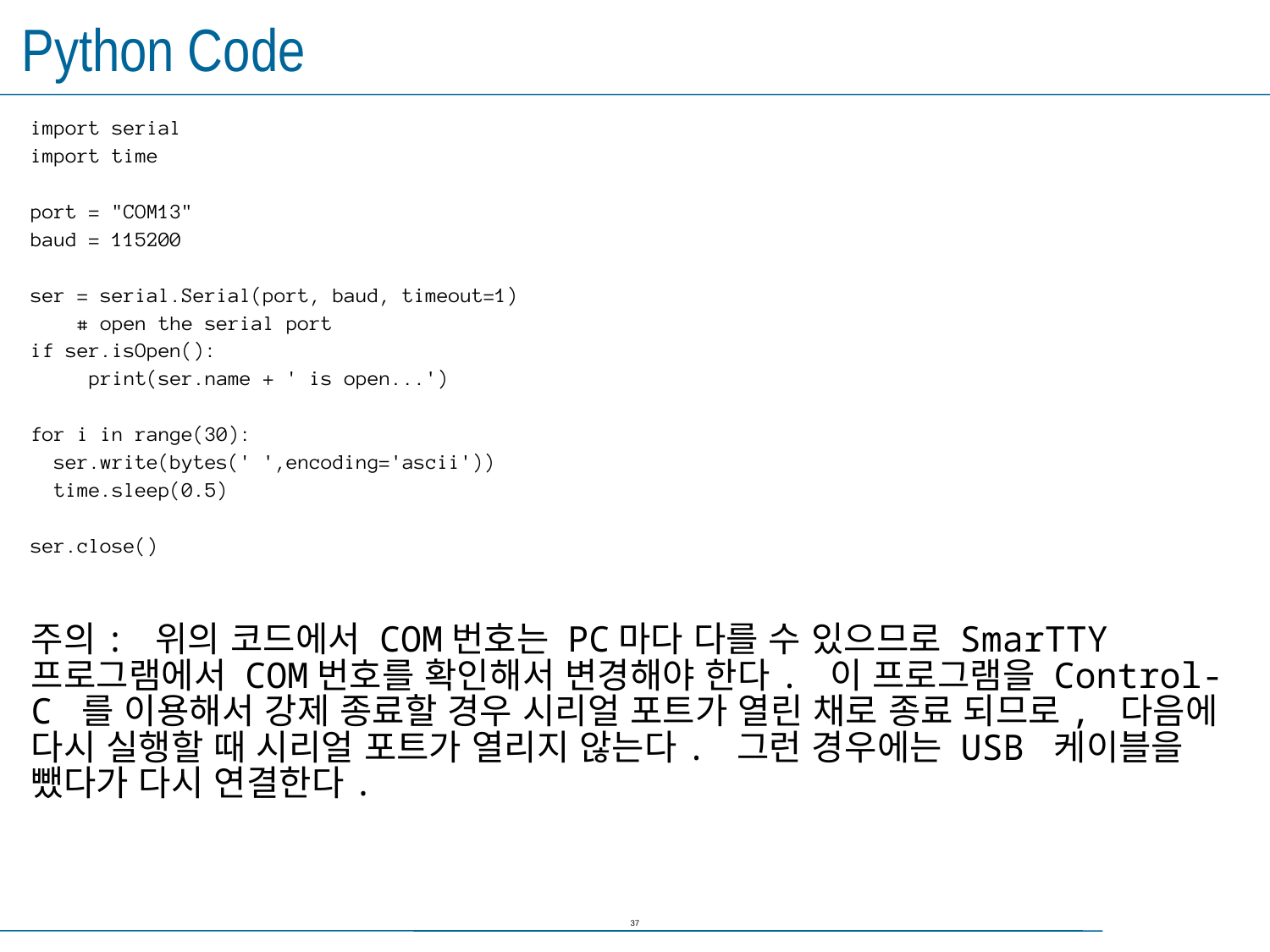

# Python Code
import serial
import time

port = "COM13"
baud = 115200

ser = serial.Serial(port, baud, timeout=1)
    # open the serial port
if ser.isOpen():
     print(ser.name + ' is open...')

for i in range(30):
  ser.write(bytes(' ',encoding='ascii'))
  time.sleep(0.5)

ser.close()

주의: 위의 코드에서 COM번호는 PC마다 다를 수 있으므로 SmarTTY 프로그램에서 COM번호를 확인해서 변경해야 한다. 이 프로그램을 Control-C 를 이용해서 강제 종료할 경우 시리얼 포트가 열린 채로 종료 되므로, 다음에 다시 실행할 때 시리얼 포트가 열리지 않는다. 그런 경우에는 USB 케이블을 뺐다가 다시 연결한다.